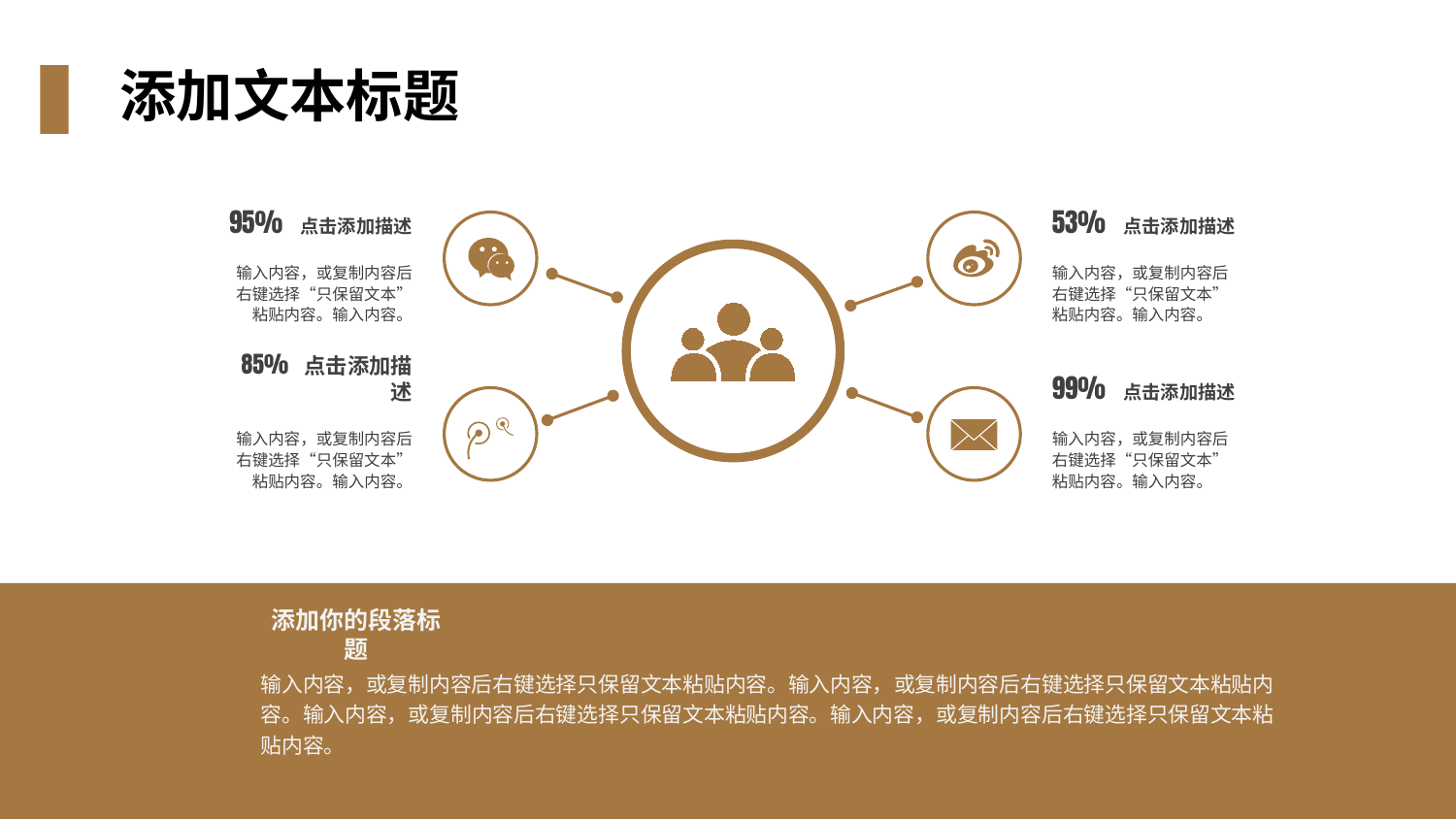

添加文本标题
95%  点击添加描述
输入内容，或复制内容后右键选择“只保留文本”粘贴内容。输入内容。
53%  点击添加描述
输入内容，或复制内容后右键选择“只保留文本”粘贴内容。输入内容。

85%  点击添加描述
输入内容，或复制内容后右键选择“只保留文本”粘贴内容。输入内容。
99%  点击添加描述
输入内容，或复制内容后右键选择“只保留文本”粘贴内容。输入内容。

添加你的段落标题
输入内容，或复制内容后右键选择只保留文本粘贴内容。输入内容，或复制内容后右键选择只保留文本粘贴内容。输入内容，或复制内容后右键选择只保留文本粘贴内容。输入内容，或复制内容后右键选择只保留文本粘贴内容。